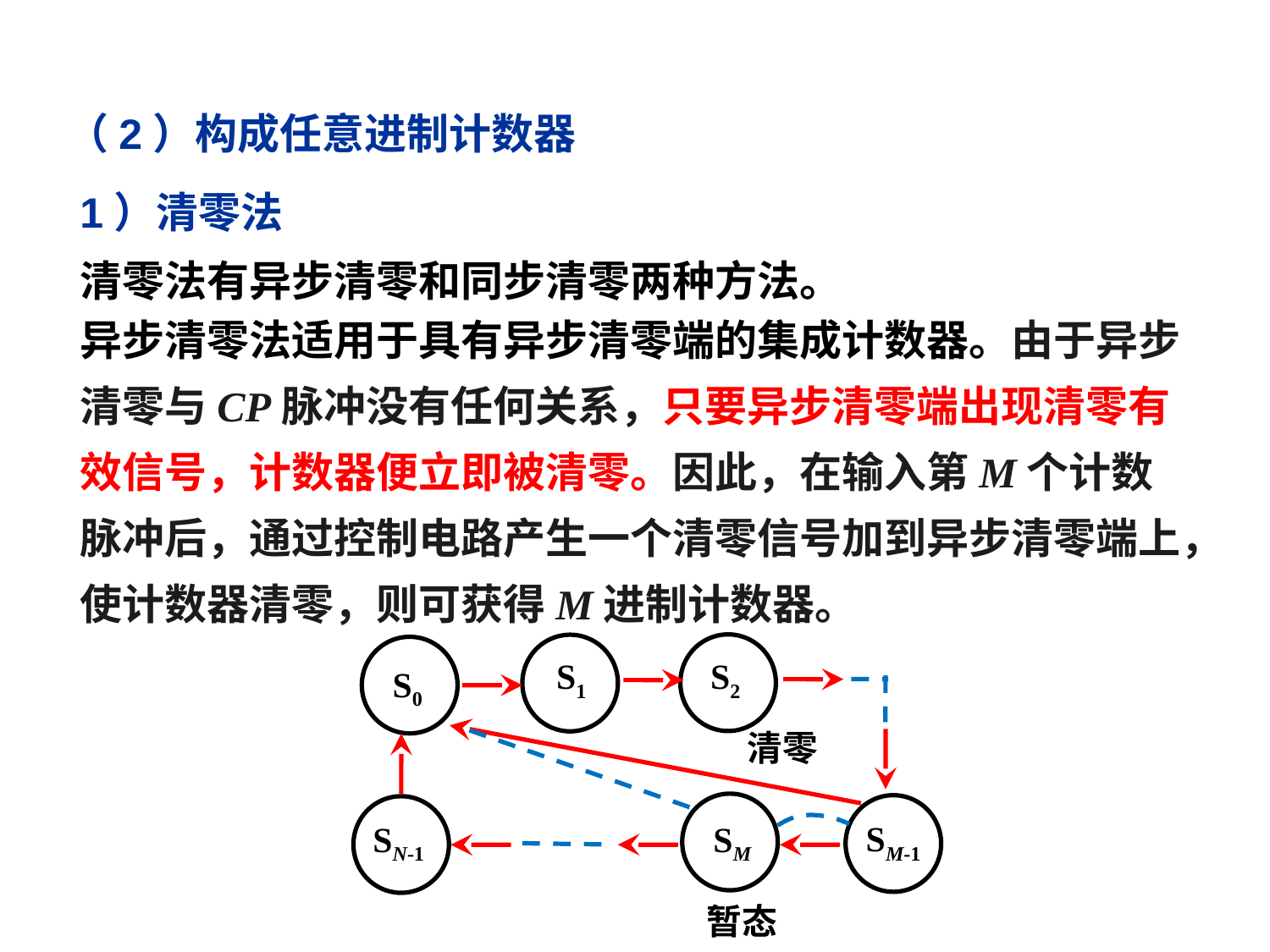

（2）构成任意进制计数器
1）清零法
清零法有异步清零和同步清零两种方法。
异步清零法适用于具有异步清零端的集成计数器。由于异步清零与CP脉冲没有任何关系，只要异步清零端出现清零有效信号，计数器便立即被清零。因此，在输入第M个计数脉冲后，通过控制电路产生一个清零信号加到异步清零端上，使计数器清零，则可获得M进制计数器。

S1

S2

S0

清零

SM-1

SN-1

SM

暂态